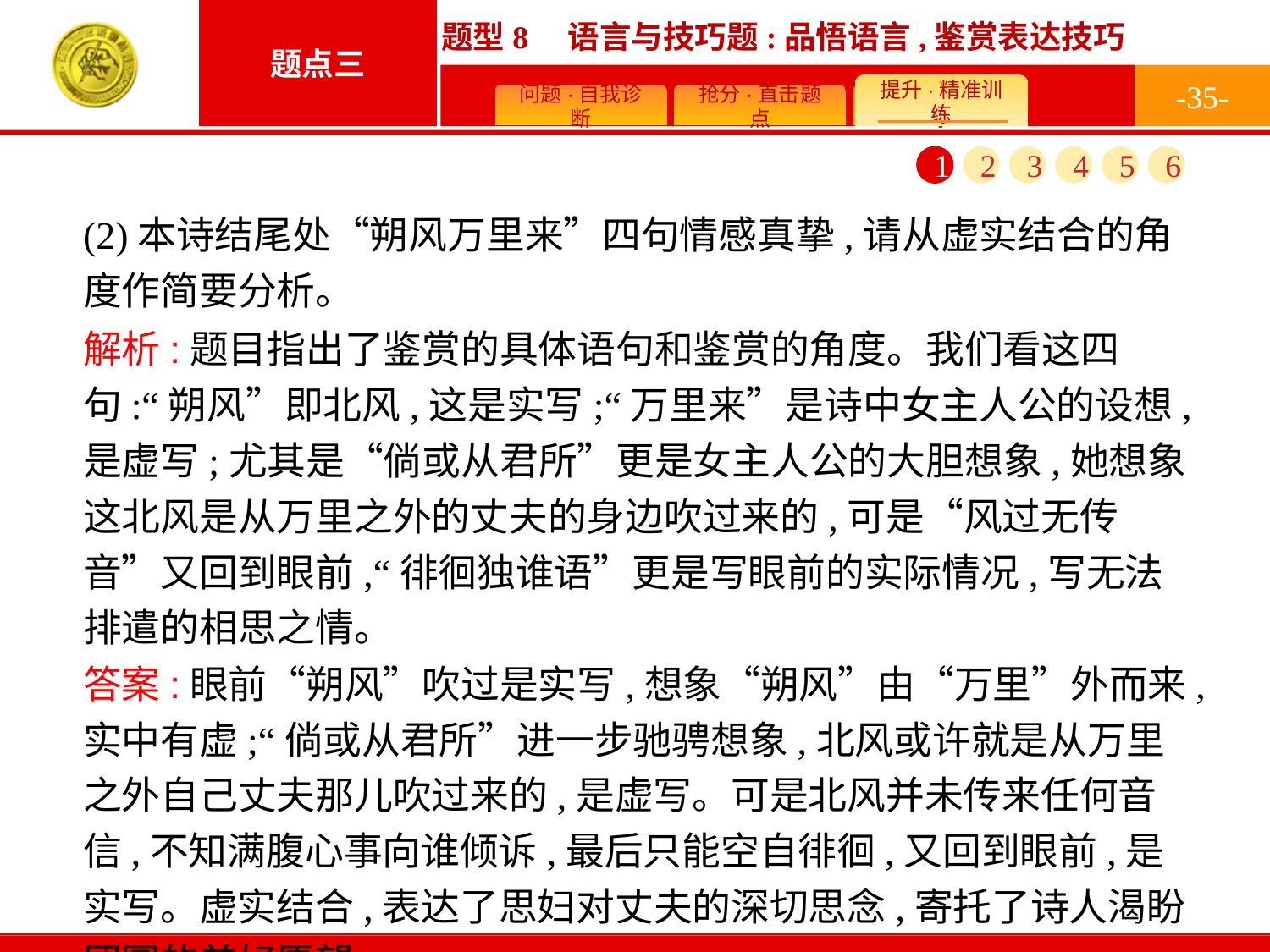

-35-
1
2
3
4
5
6
(2)本诗结尾处“朔风万里来”四句情感真挚,请从虚实结合的角度作简要分析。
解析:题目指出了鉴赏的具体语句和鉴赏的角度。我们看这四句:“朔风”即北风,这是实写;“万里来”是诗中女主人公的设想,是虚写;尤其是“倘或从君所”更是女主人公的大胆想象,她想象这北风是从万里之外的丈夫的身边吹过来的,可是“风过无传音”又回到眼前,“徘徊独谁语”更是写眼前的实际情况,写无法排遣的相思之情。
答案:眼前“朔风”吹过是实写,想象“朔风”由“万里”外而来,实中有虚;“倘或从君所”进一步驰骋想象,北风或许就是从万里之外自己丈夫那儿吹过来的,是虚写。可是北风并未传来任何音信,不知满腹心事向谁倾诉,最后只能空自徘徊,又回到眼前,是实写。虚实结合,表达了思妇对丈夫的深切思念,寄托了诗人渴盼团圆的美好愿望。